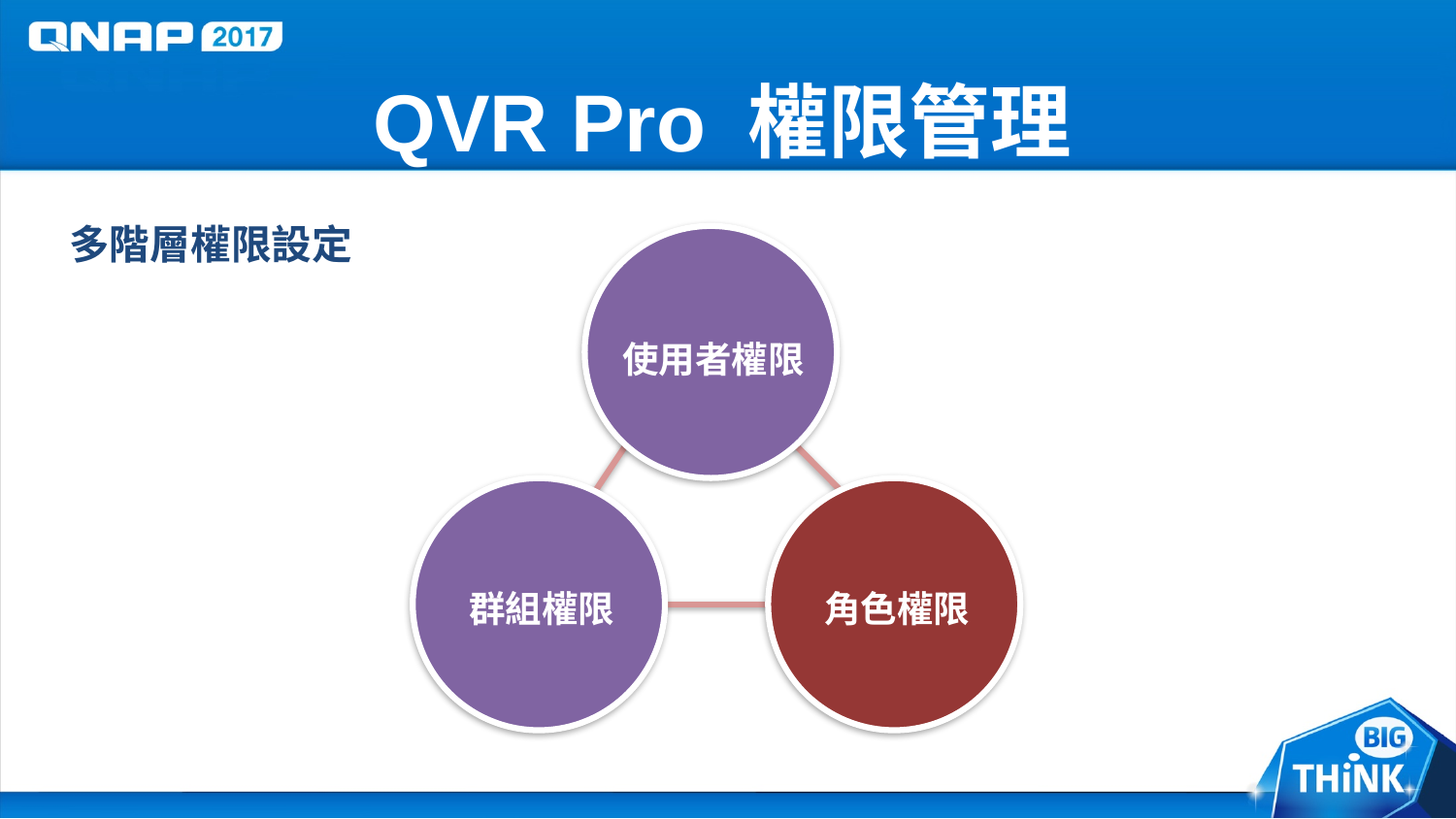

# QVR Pro 權限管理
多階層權限設定

使用者權限

群組權限
角色權限